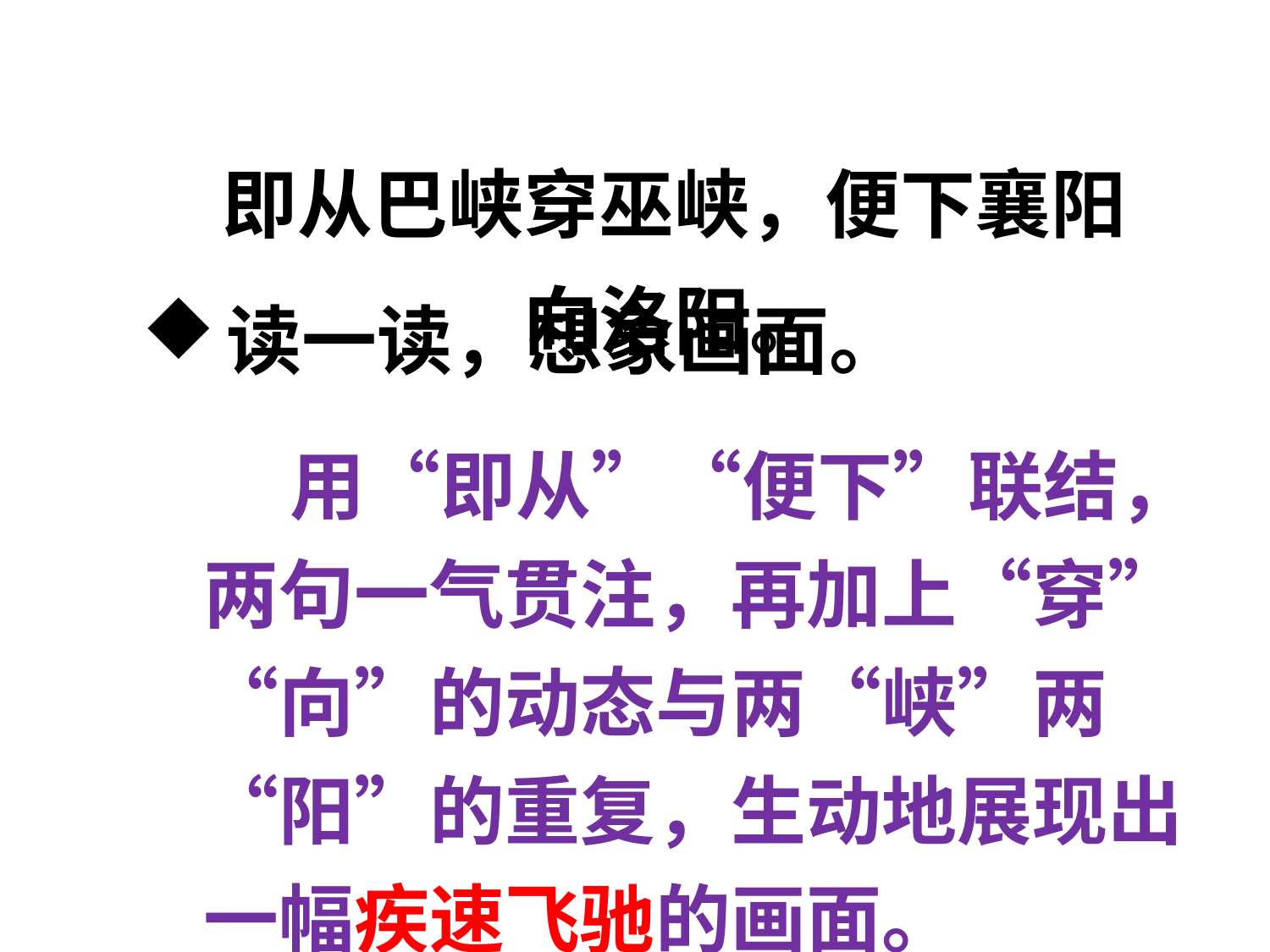

即从巴峡穿巫峡，便下襄阳向洛阳。
读一读，想象画面。
    用“即从”“便下”联结，两句一气贯注，再加上“穿”“向”的动态与两“峡”两“阳”的重复，生动地展现出一幅疾速飞驰的画面。